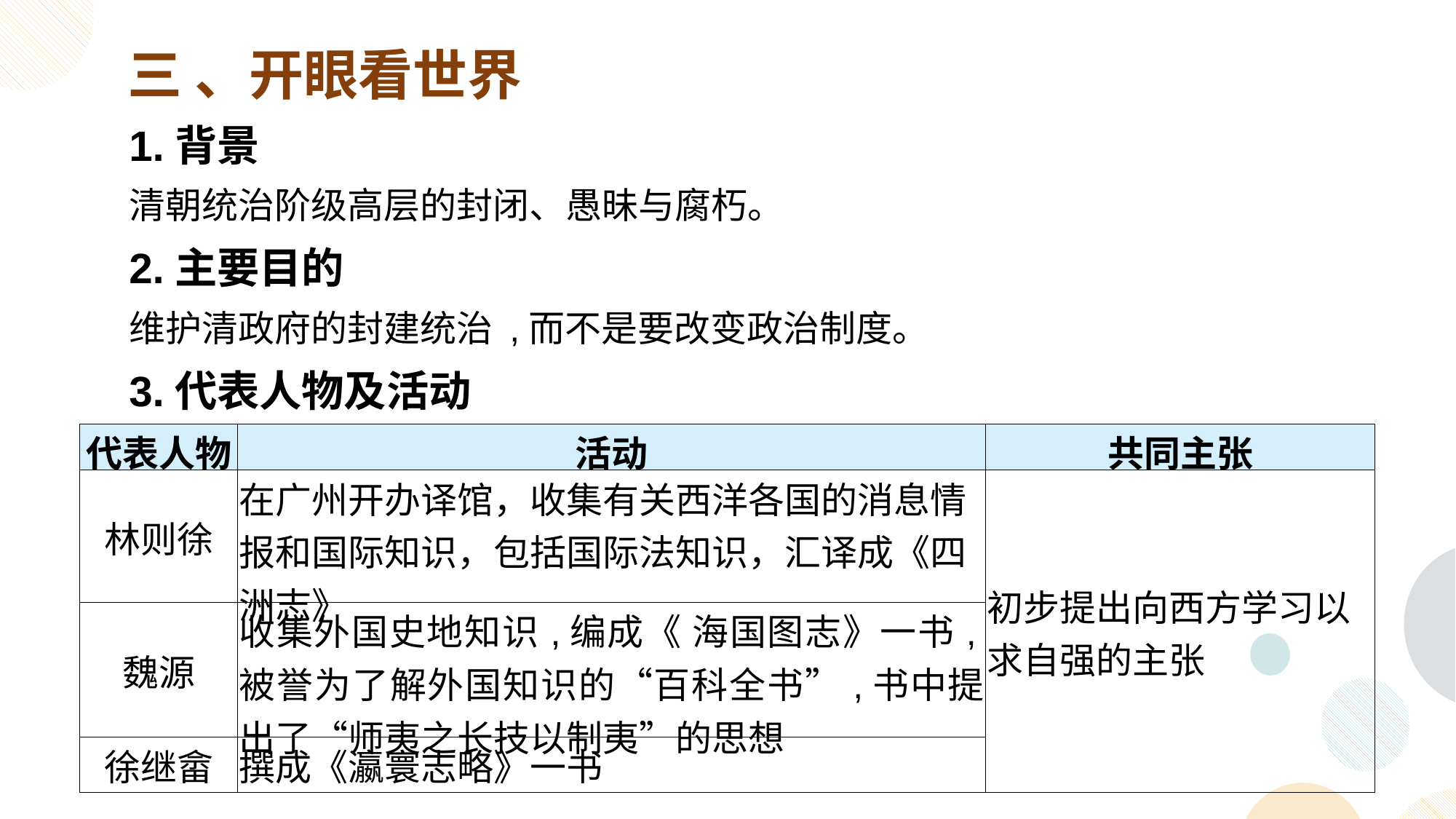

三 、开眼看世界
1.背景
清朝统治阶级高层的封闭、愚昧与腐朽。
2.主要目的
维护清政府的封建统治 ,而不是要改变政治制度。
3.代表人物及活动
| 代表人物 | 活动 | 共同主张 |
| --- | --- | --- |
| 林则徐 | 在广州开办译馆，收集有关西洋各国的消息情报和国际知识，包括国际法知识，汇译成《四洲志》 | 初步提出向西方学习以求自强的主张 |
| 魏源 | 收集外国史地知识,编成《 海国图志》一书,被誉为了解外国知识的“百科全书”,书中提出了“师夷之长技以制夷”的思想 |  |
| 徐继畲 | 撰成《瀛寰志略》一书 |  |